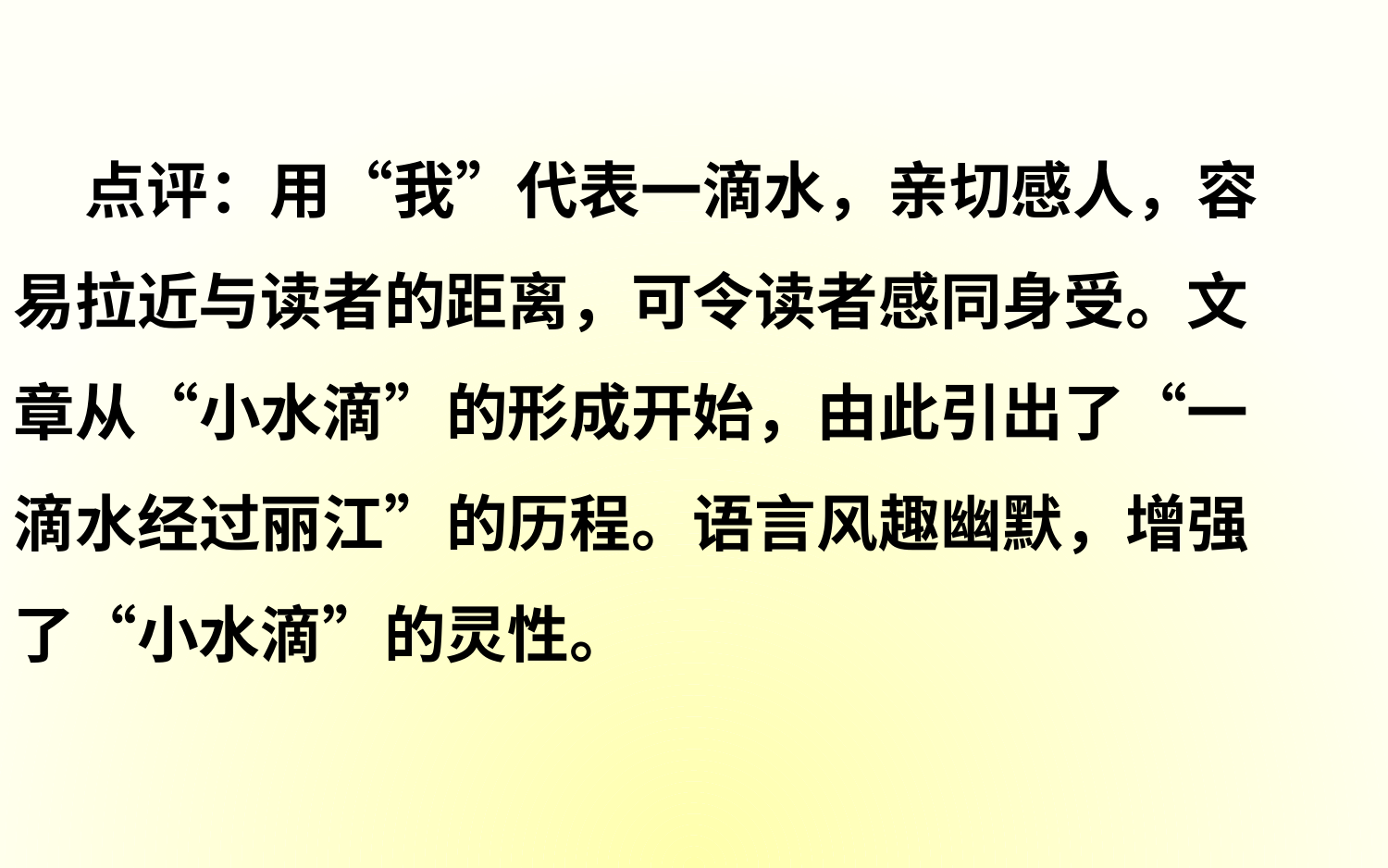

点评：用“我”代表一滴水，亲切感人，容易拉近与读者的距离，可令读者感同身受。文章从“小水滴”的形成开始，由此引出了“一滴水经过丽江”的历程。语言风趣幽默，增强了“小水滴”的灵性。